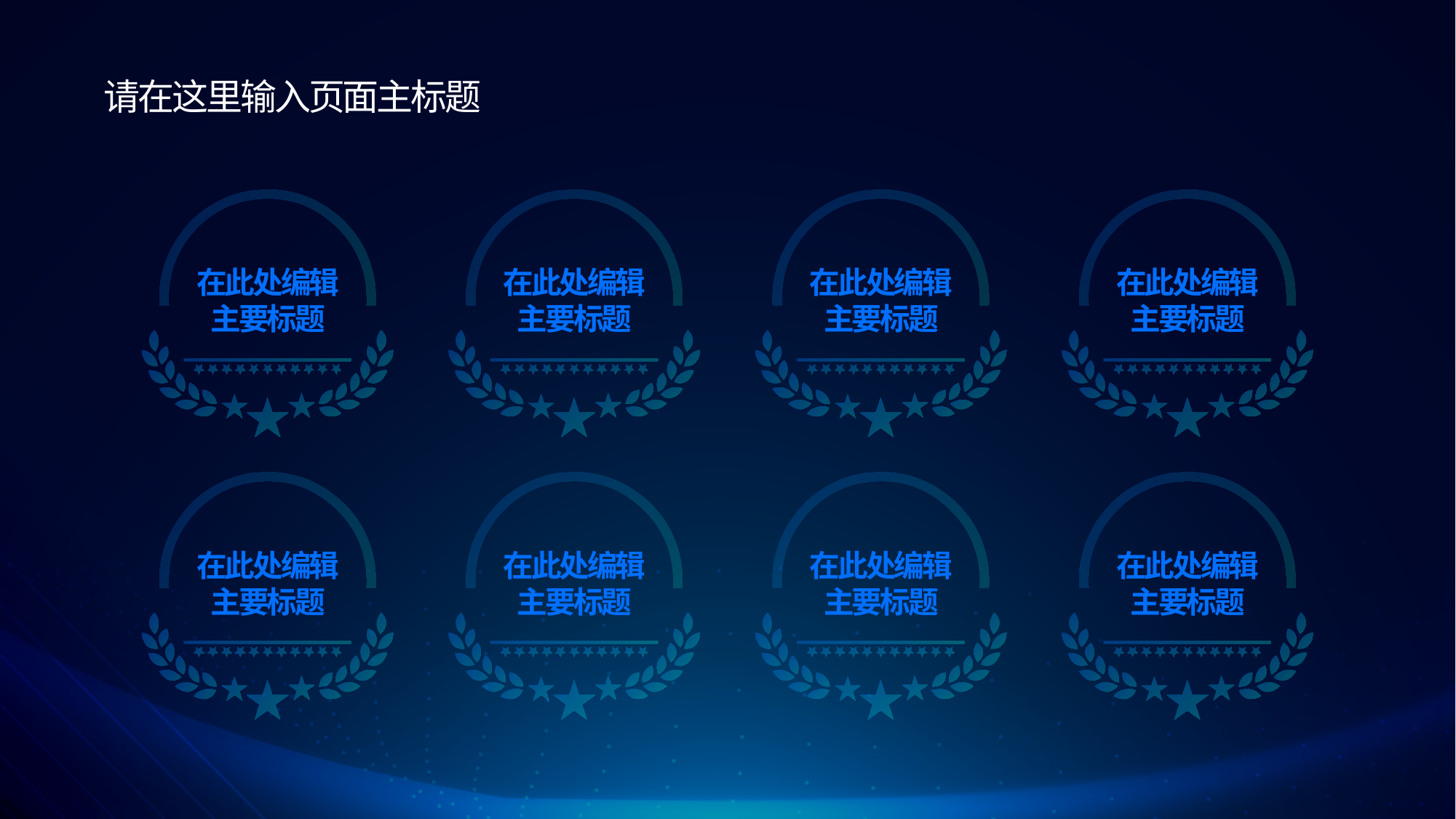

请在这里输入页面主标题

在此处编辑
主要标题
在此处编辑
主要标题
在此处编辑
主要标题
在此处编辑
主要标题

在此处编辑
主要标题
在此处编辑
主要标题
在此处编辑
主要标题
在此处编辑
主要标题